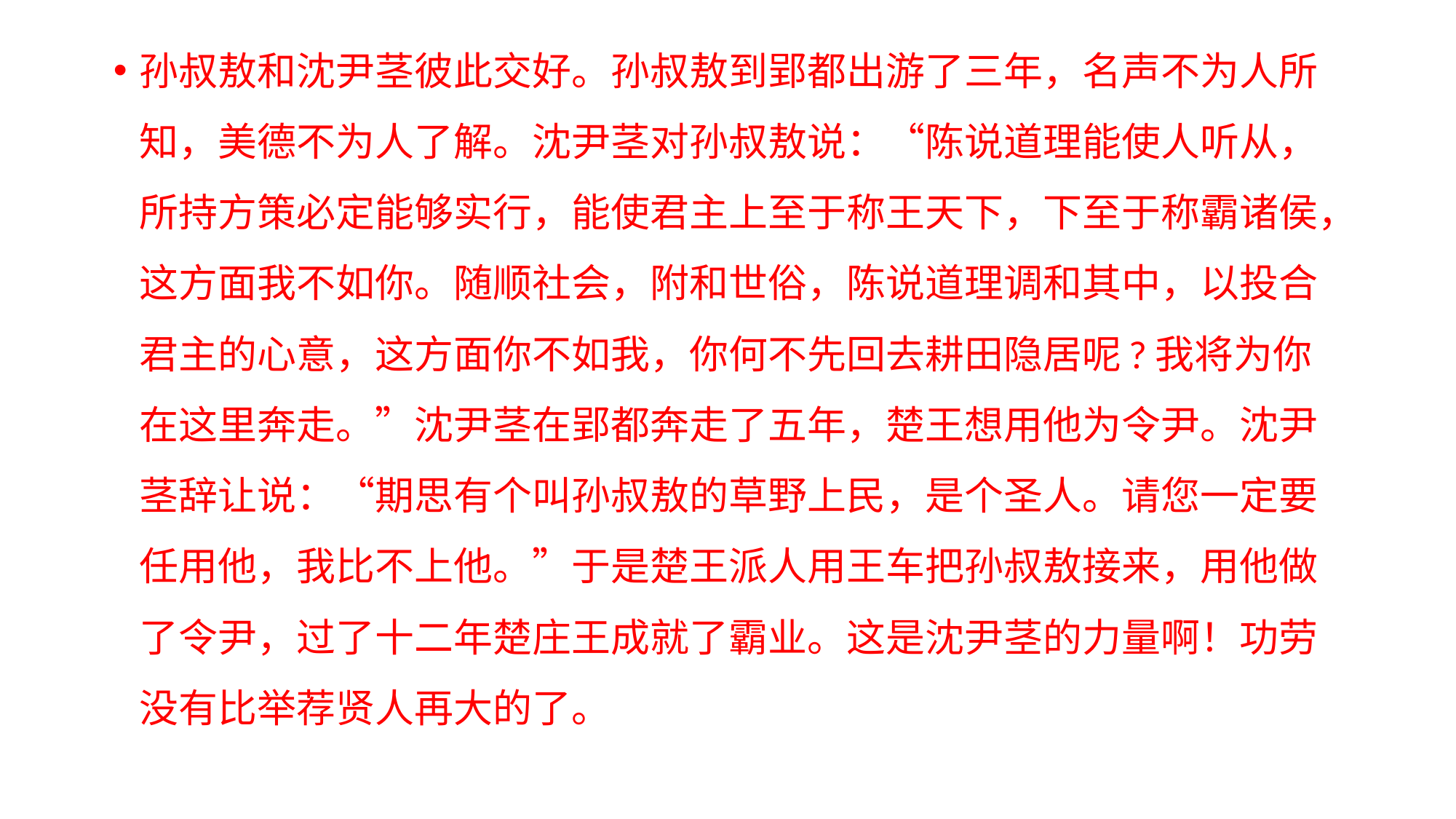

孙叔敖和沈尹茎彼此交好。孙叔敖到郢都出游了三年，名声不为人所知，美德不为人了解。沈尹茎对孙叔敖说：“陈说道理能使人听从，所持方策必定能够实行，能使君主上至于称王天下，下至于称霸诸侯，这方面我不如你。随顺社会，附和世俗，陈说道理调和其中，以投合君主的心意，这方面你不如我，你何不先回去耕田隐居呢?我将为你在这里奔走。”沈尹茎在郢都奔走了五年，楚王想用他为令尹。沈尹茎辞让说：“期思有个叫孙叔敖的草野上民，是个圣人。请您一定要任用他，我比不上他。”于是楚王派人用王车把孙叔敖接来，用他做了令尹，过了十二年楚庄王成就了霸业。这是沈尹茎的力量啊！功劳没有比举荐贤人再大的了。